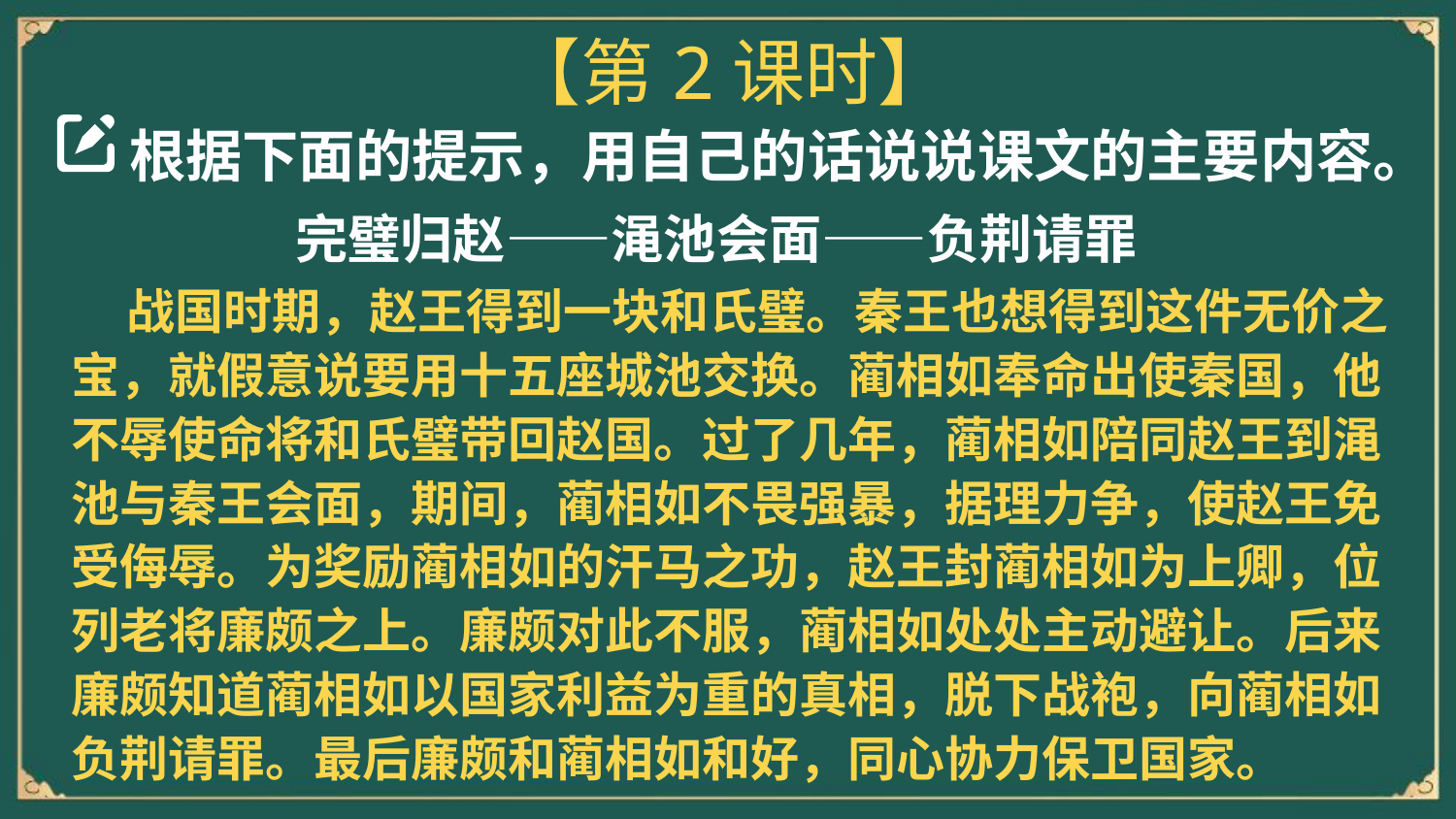

【第2课时】
根据下面的提示，用自己的话说说课文的主要内容。

完璧归赵——渑池会面——负荆请罪
    战国时期，赵王得到一块和氏璧。秦王也想得到这件无价之宝，就假意说要用十五座城池交换。蔺相如奉命出使秦国，他不辱使命将和氏璧带回赵国。过了几年，蔺相如陪同赵王到渑池与秦王会面，期间，蔺相如不畏强暴，据理力争，使赵王免受侮辱。为奖励蔺相如的汗马之功，赵王封蔺相如为上卿，位列老将廉颇之上。廉颇对此不服，蔺相如处处主动避让。后来廉颇知道蔺相如以国家利益为重的真相，脱下战袍，向蔺相如负荆请罪。最后廉颇和蔺相如和好，同心协力保卫国家。